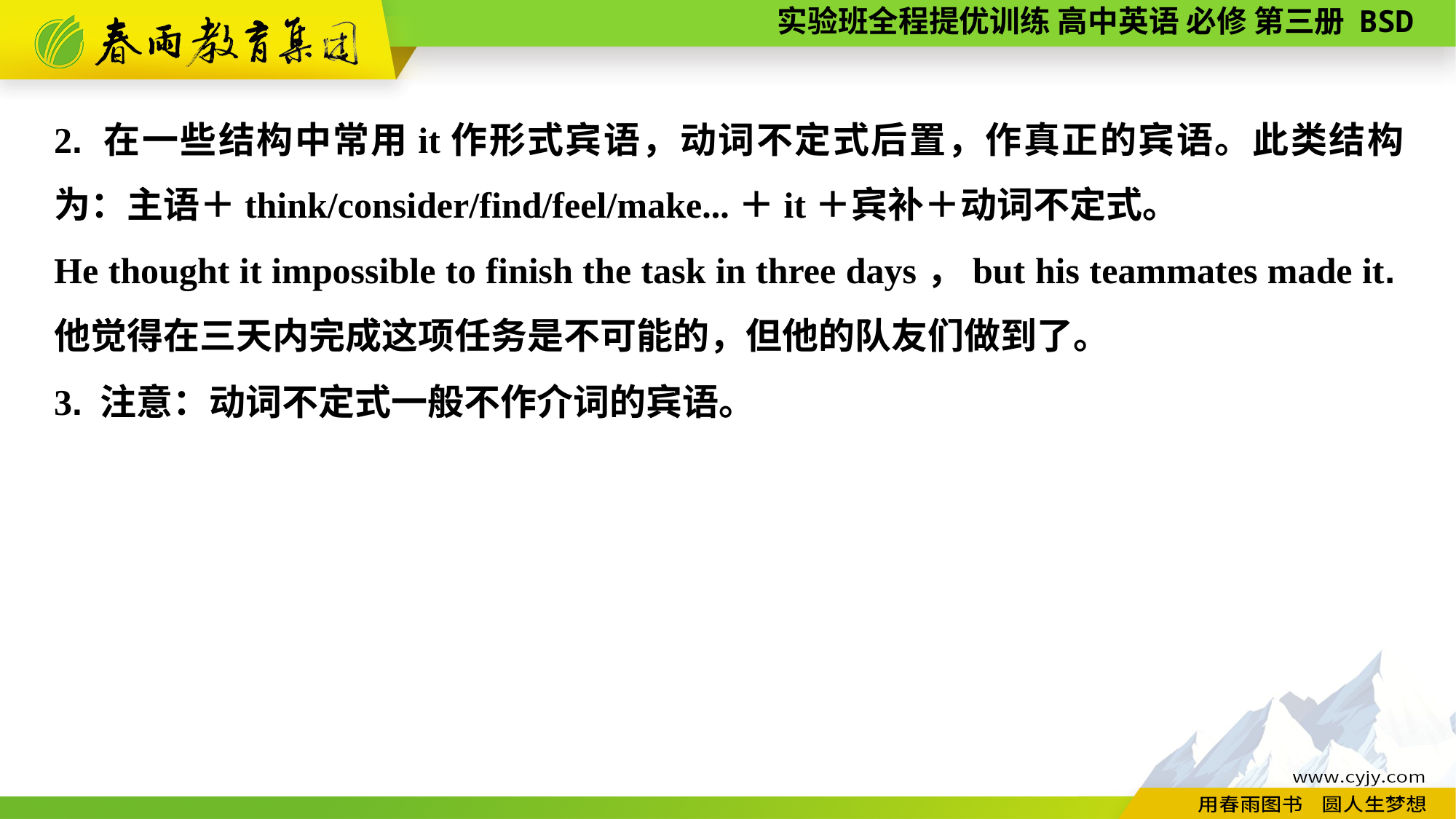

2. 在一些结构中常用it作形式宾语，动词不定式后置，作真正的宾语。此类结构为：主语＋think/consider/find/feel/make...＋it＋宾补＋动词不定式。
He thought it impossible to finish the task in three days，but his teammates made it.他觉得在三天内完成这项任务是不可能的，但他的队友们做到了。
3. 注意：动词不定式一般不作介词的宾语。